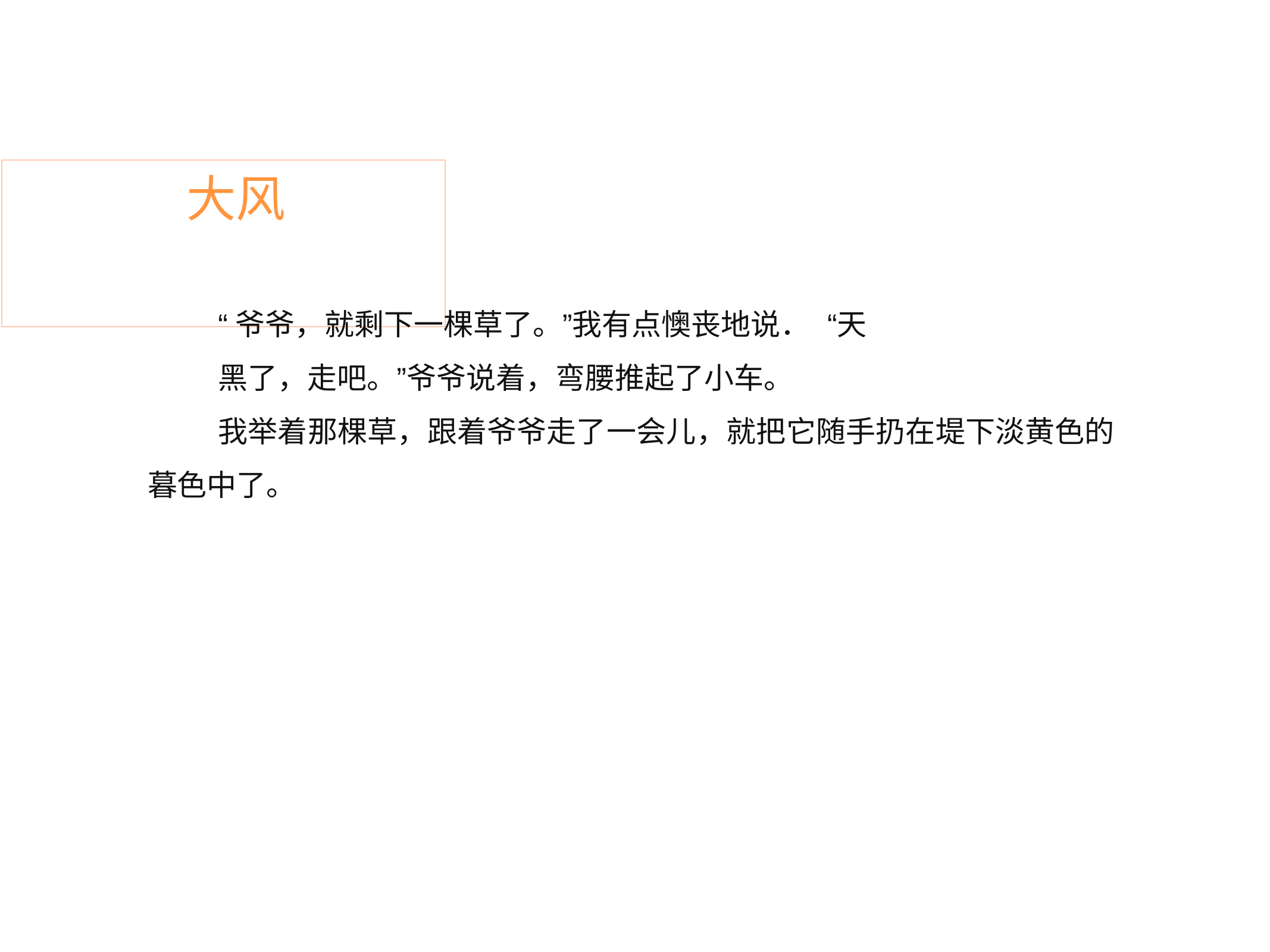

# 大风
“爷爷，就剩下一棵草了。”我有点懊丧地说．  “天黑了，走吧。”爷爷说着，弯腰推起了小车。
我举着那棵草，跟着爷爷走了一会儿，就把它随手扔在堤下淡黄色的 暮色中了。